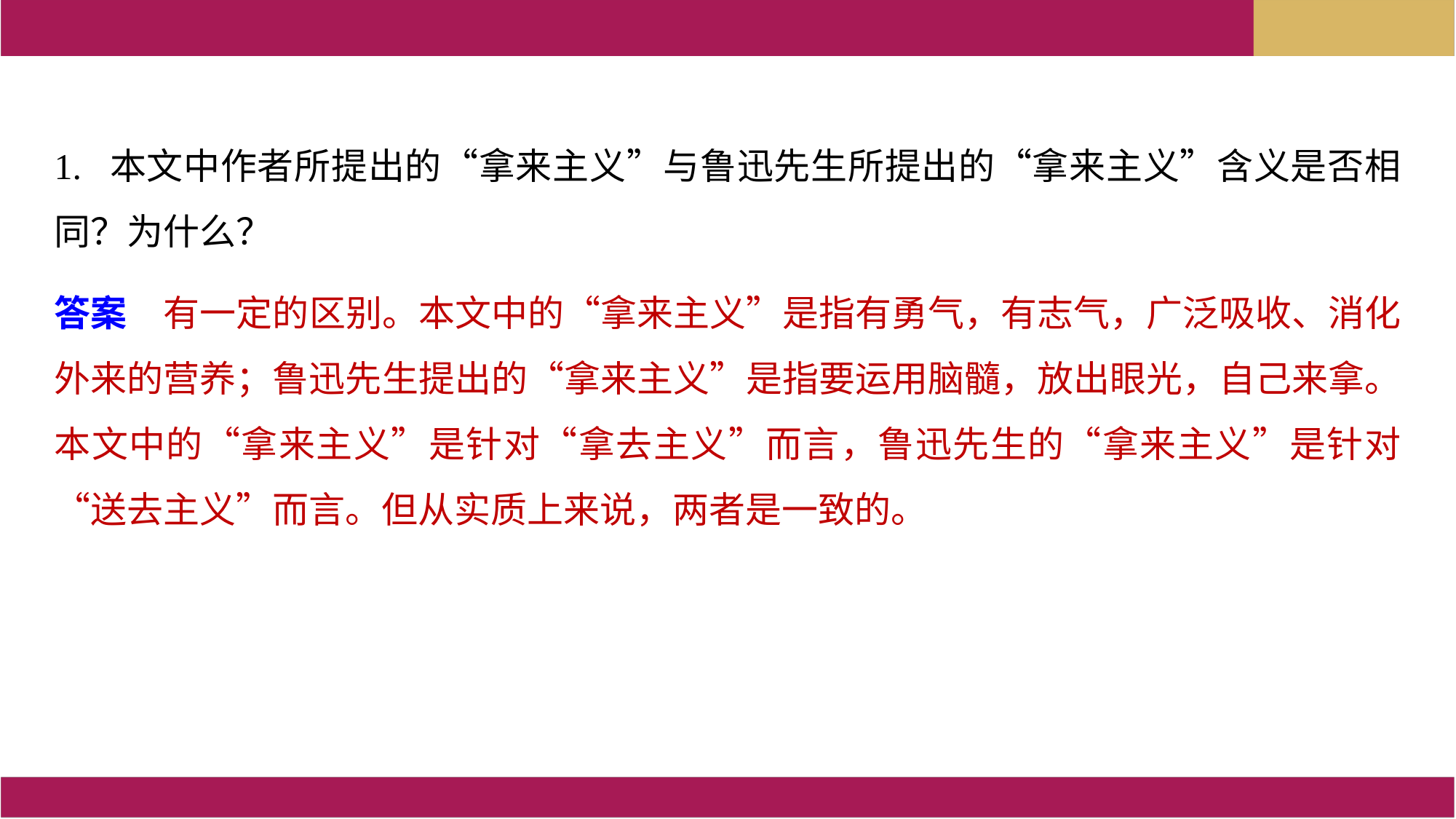

1.  本文中作者所提出的“拿来主义”与鲁迅先生所提出的“拿来主义”含义是否相同？为什么？
答案　有一定的区别。本文中的“拿来主义”是指有勇气，有志气，广泛吸收、消化外来的营养；鲁迅先生提出的“拿来主义”是指要运用脑髓，放出眼光，自己来拿。本文中的“拿来主义”是针对“拿去主义”而言，鲁迅先生的“拿来主义”是针对“送去主义”而言。但从实质上来说，两者是一致的。